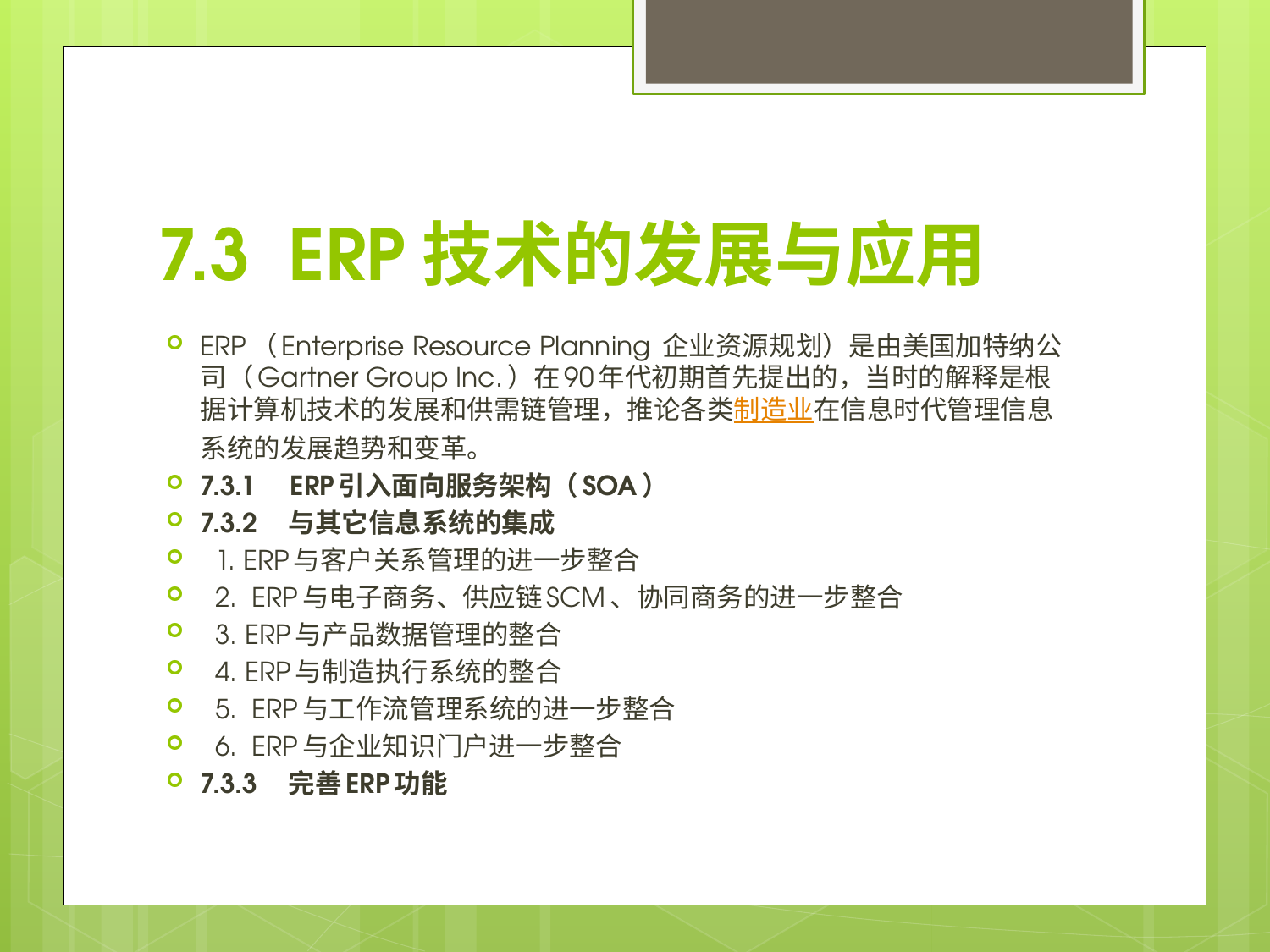

# 7.3  ERP技术的发展与应用
ERP（Enterprise Resource Planning 企业资源规划）是由美国加特纳公司（Gartner Group Inc.）在90年代初期首先提出的，当时的解释是根据计算机技术的发展和供需链管理，推论各类制造业在信息时代管理信息系统的发展趋势和变革。
7.3.1　ERP引入面向服务架构（SOA）
7.3.2　与其它信息系统的集成
  1. ERP与客户关系管理的进一步整合
  2.  ERP与电子商务、供应链SCM、协同商务的进一步整合
  3. ERP与产品数据管理的整合
  4. ERP与制造执行系统的整合
  5.  ERP与工作流管理系统的进一步整合
  6.  ERP与企业知识门户进一步整合
7.3.3　完善ERP功能